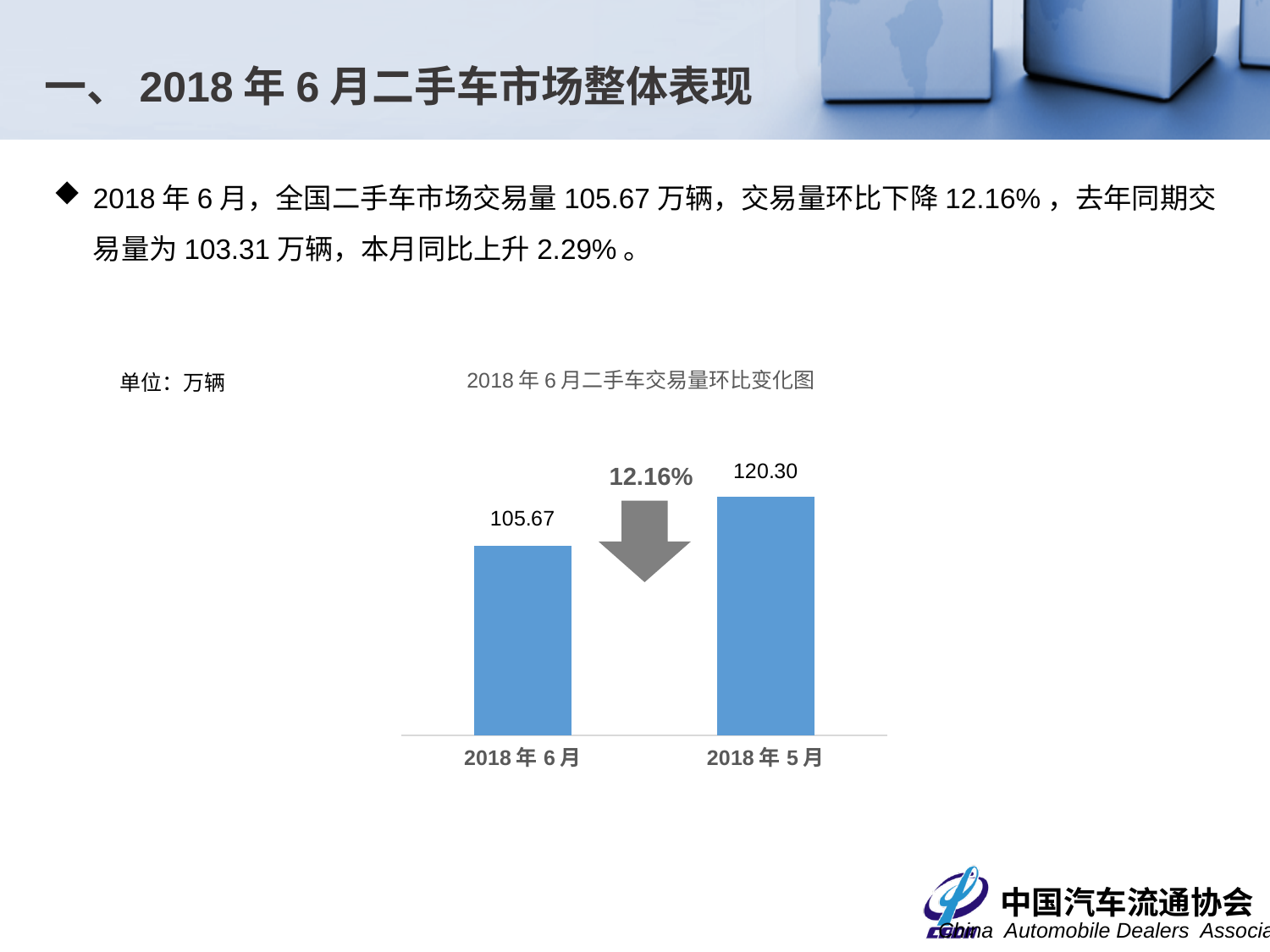

一、2018年6月二手车市场整体表现
2018年6月，全国二手车市场交易量105.67万辆，交易量环比下降12.16%，去年同期交易量为103.31万辆，本月同比上升2.29%。
单位：万辆

### Chart: 2018年6月二手车交易量环比变化图

| Category |  |
|---|---|
| 43252 | 105.6684 |
| 43221 | 120.3031 |
12.16%